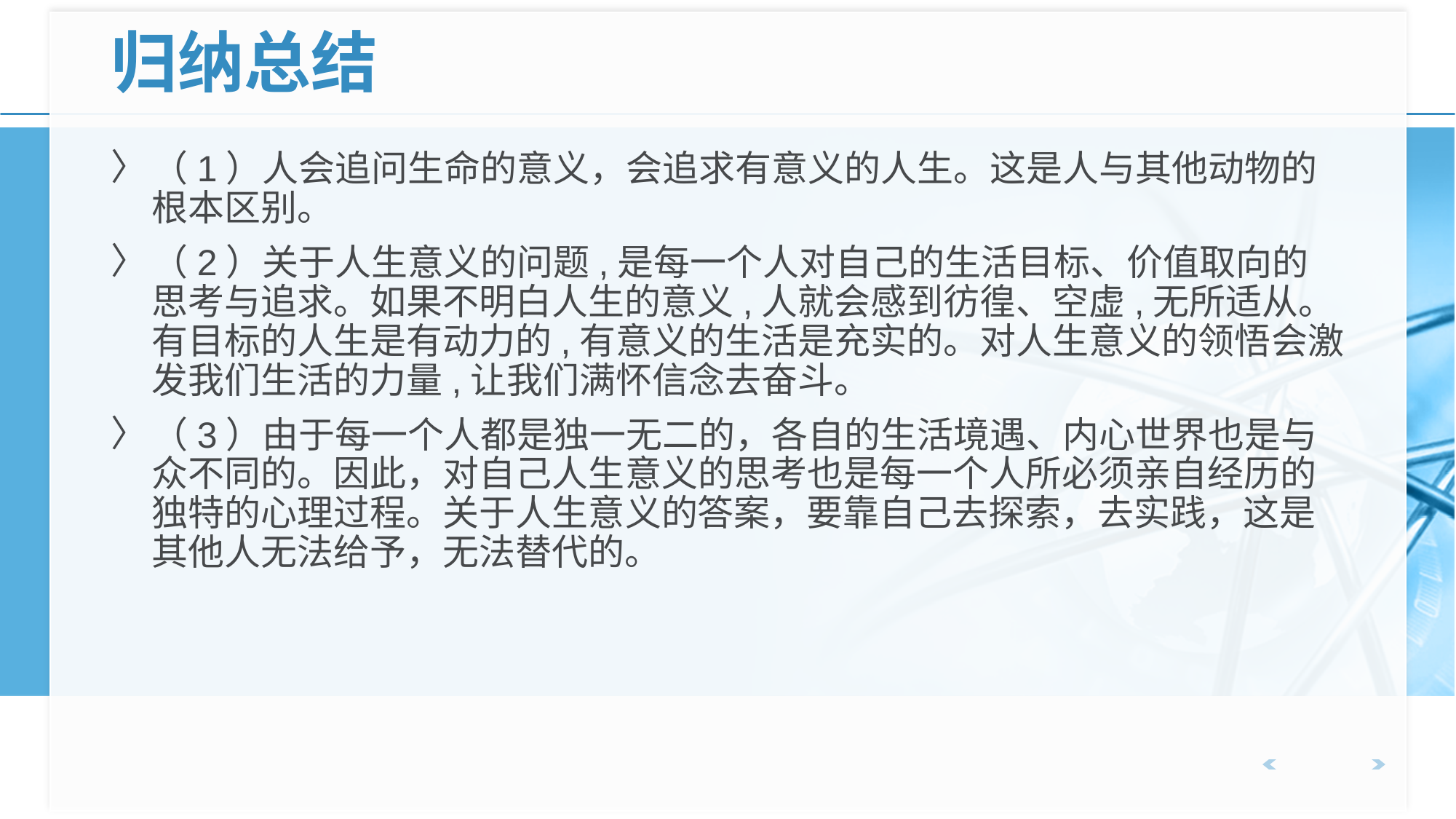

# 归纳总结
（1）人会追问生命的意义，会追求有意义的人生。这是人与其他动物的根本区别。
（2）关于人生意义的问题,是每一个人对自己的生活目标、价值取向的思考与追求。如果不明白人生的意义,人就会感到彷徨、空虚,无所适从。有目标的人生是有动力的,有意义的生活是充实的。对人生意义的领悟会激发我们生活的力量,让我们满怀信念去奋斗。
（3）由于每一个人都是独一无二的，各自的生活境遇、内心世界也是与众不同的。因此，对自己人生意义的思考也是每一个人所必须亲自经历的独特的心理过程。关于人生意义的答案，要靠自己去探索，去实践，这是其他人无法给予，无法替代的。